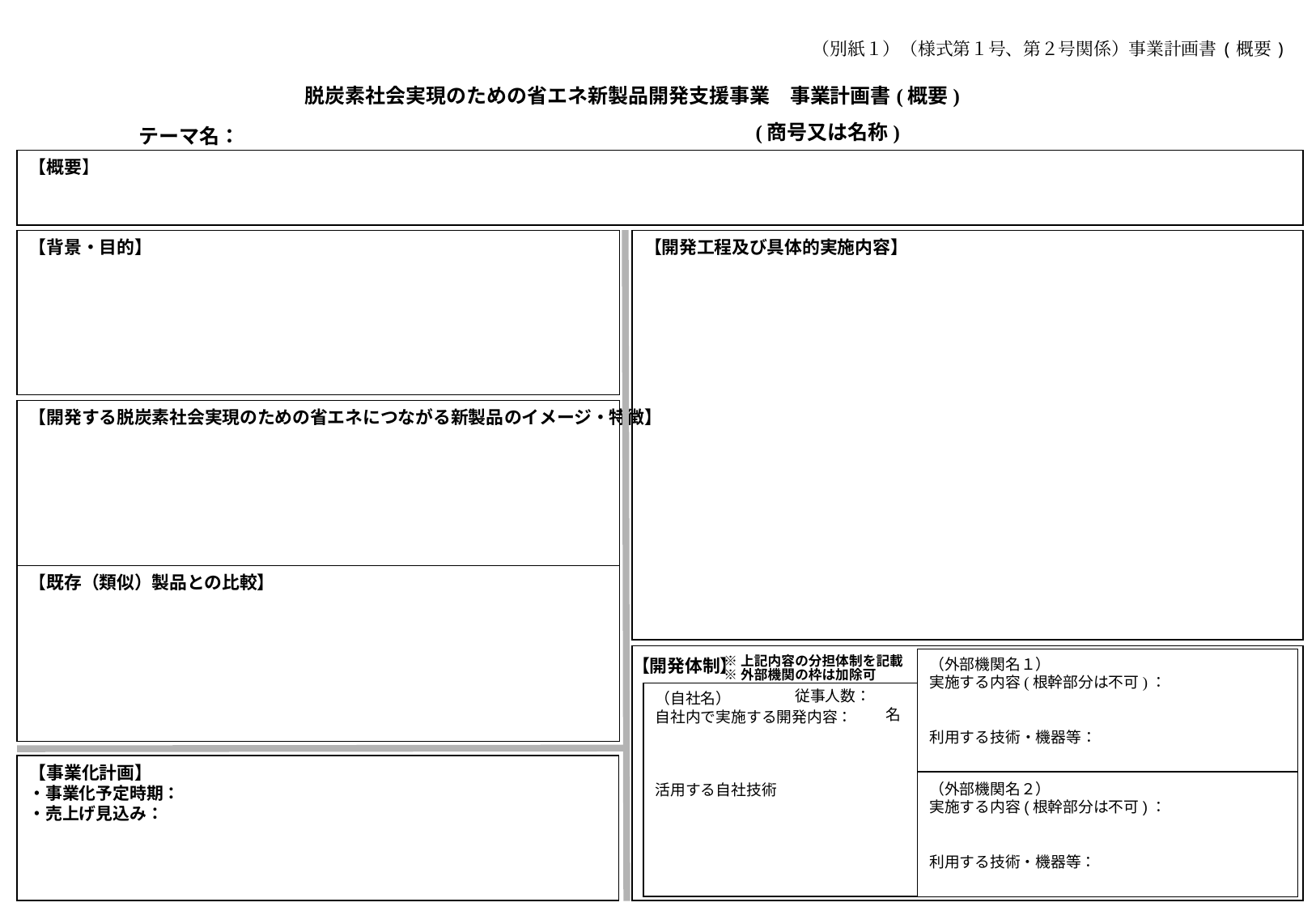

（別紙１）（様式第１号、第２号関係）事業計画書(概要)
脱炭素社会実現のための省エネ新製品開発支援事業　事業計画書(概要)
(商号又は名称)
テーマ名：
【概要】
【背景・目的】
【開発工程及び具体的実施内容】
【開発する脱炭素社会実現のための省エネにつながる新製品のイメージ・特徴】
【既存（類似）製品との比較】

（外部機関名１）
実施する内容(根幹部分は不可)：

利用する技術・機器等：

【開発体制】
※上記内容の分担体制を記載
※外部機関の枠は加除可
（自社名）
自社内で実施する開発内容：

活用する自社技術
従事人数：　　名
【事業化計画】
・事業化予定時期：
・売上げ見込み：

（外部機関名２）
実施する内容(根幹部分は不可)：

利用する技術・機器等：